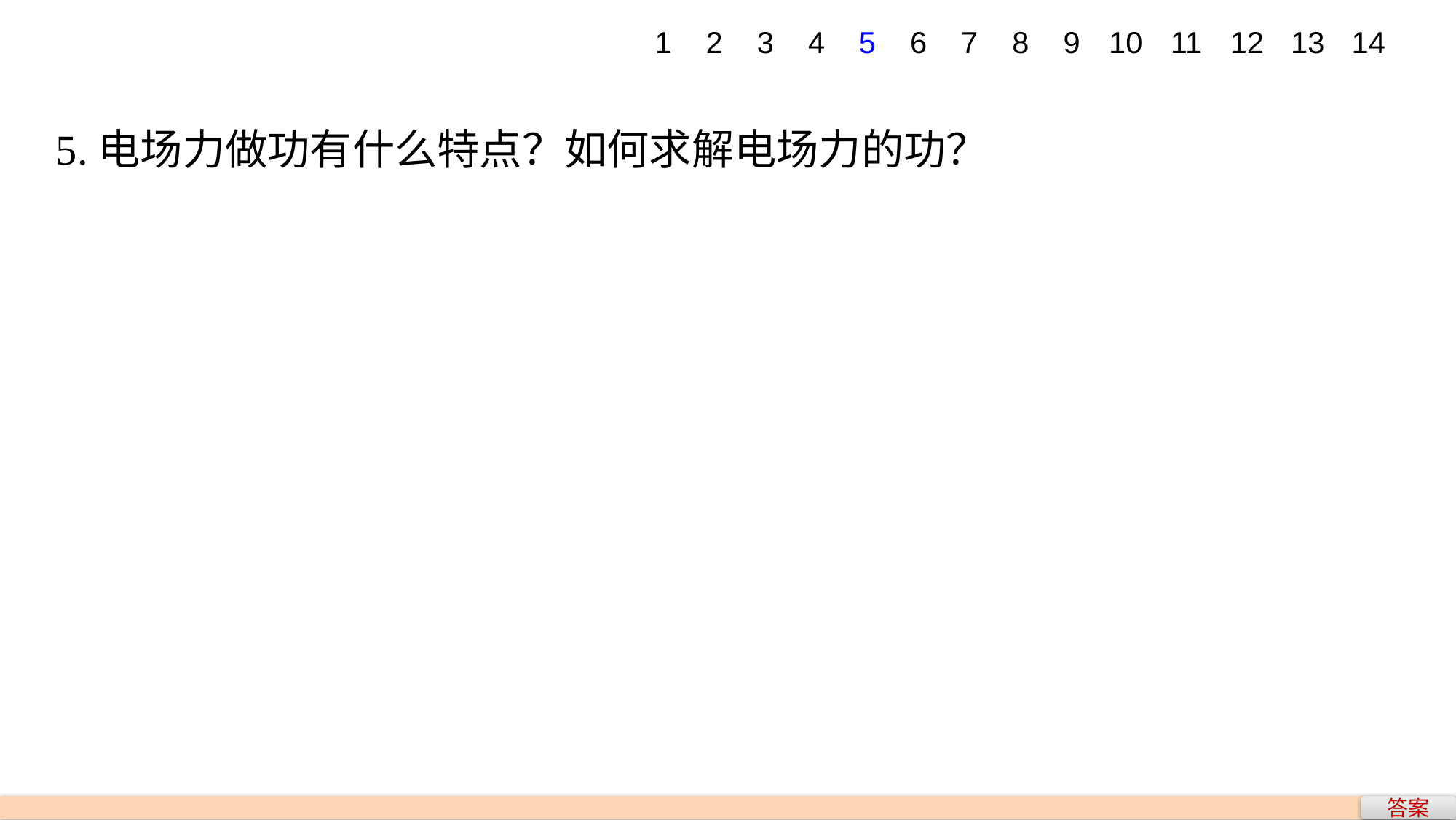

1
2
3
4
5
6
7
8
9
10
11
12
13
14
5.电场力做功有什么特点？如何求解电场力的功？

答案